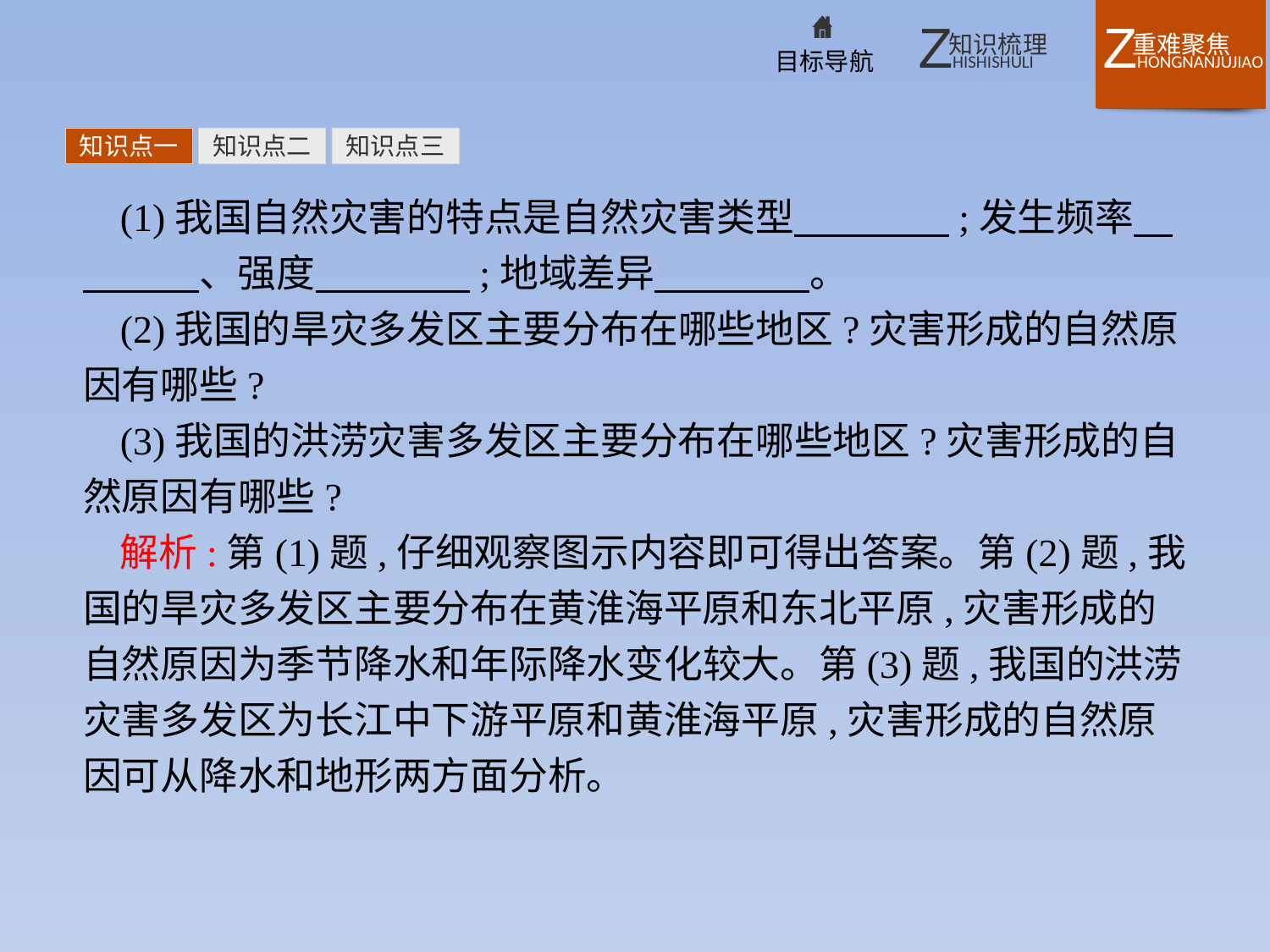

知识点一
知识点二
知识点三
(1)我国自然灾害的特点是自然灾害类型　　　　;发生频率　　　　、强度　　　　;地域差异　　　　。
(2)我国的旱灾多发区主要分布在哪些地区?灾害形成的自然原因有哪些?
(3)我国的洪涝灾害多发区主要分布在哪些地区?灾害形成的自然原因有哪些?
解析:第(1)题,仔细观察图示内容即可得出答案。第(2)题,我国的旱灾多发区主要分布在黄淮海平原和东北平原,灾害形成的自然原因为季节降水和年际降水变化较大。第(3)题,我国的洪涝灾害多发区为长江中下游平原和黄淮海平原,灾害形成的自然原因可从降水和地形两方面分析。